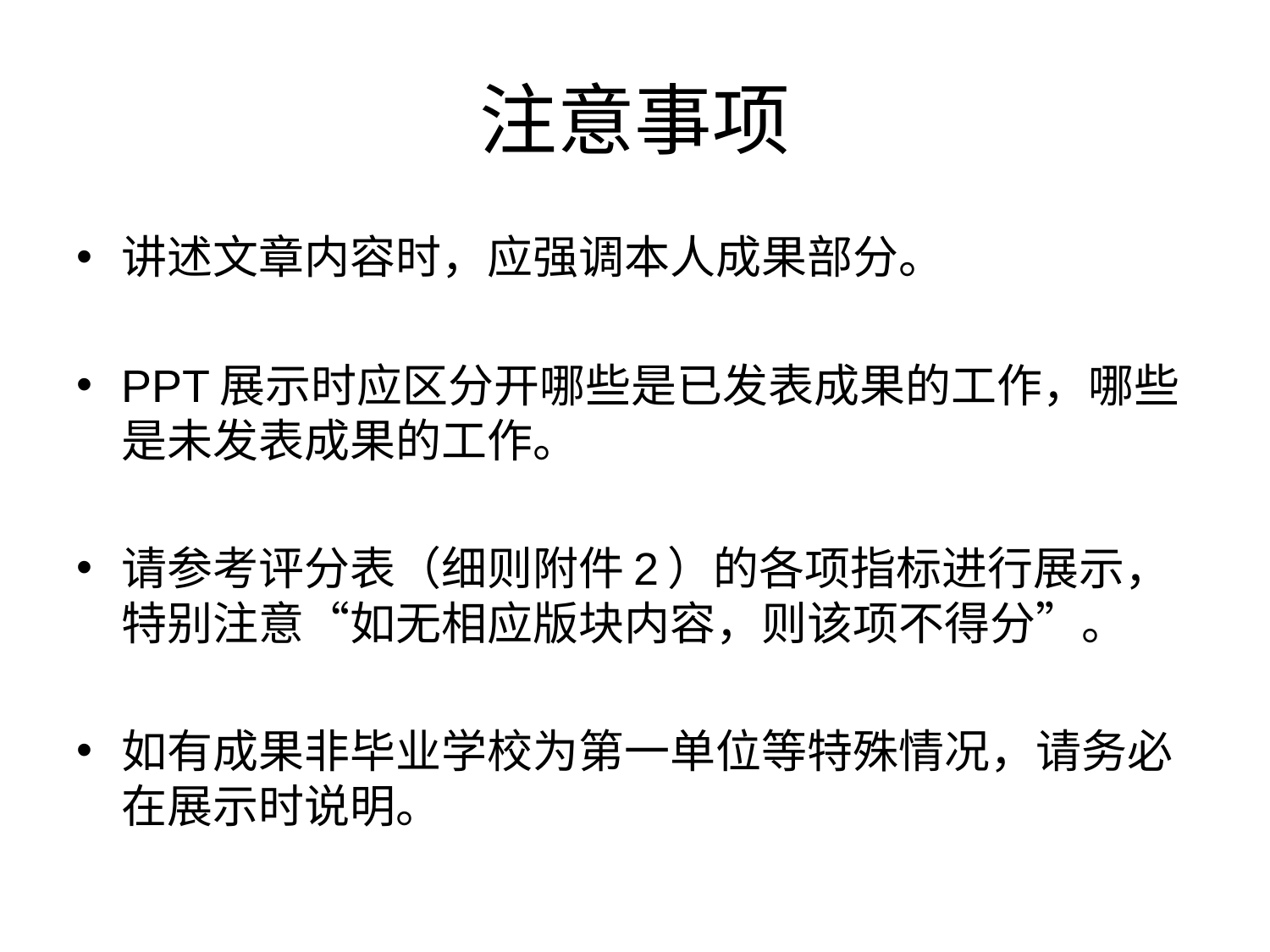

# 注意事项
讲述文章内容时，应强调本人成果部分。

PPT展示时应区分开哪些是已发表成果的工作，哪些是未发表成果的工作。

请参考评分表（细则附件2）的各项指标进行展示，特别注意“如无相应版块内容，则该项不得分”。

如有成果非毕业学校为第一单位等特殊情况，请务必在展示时说明。